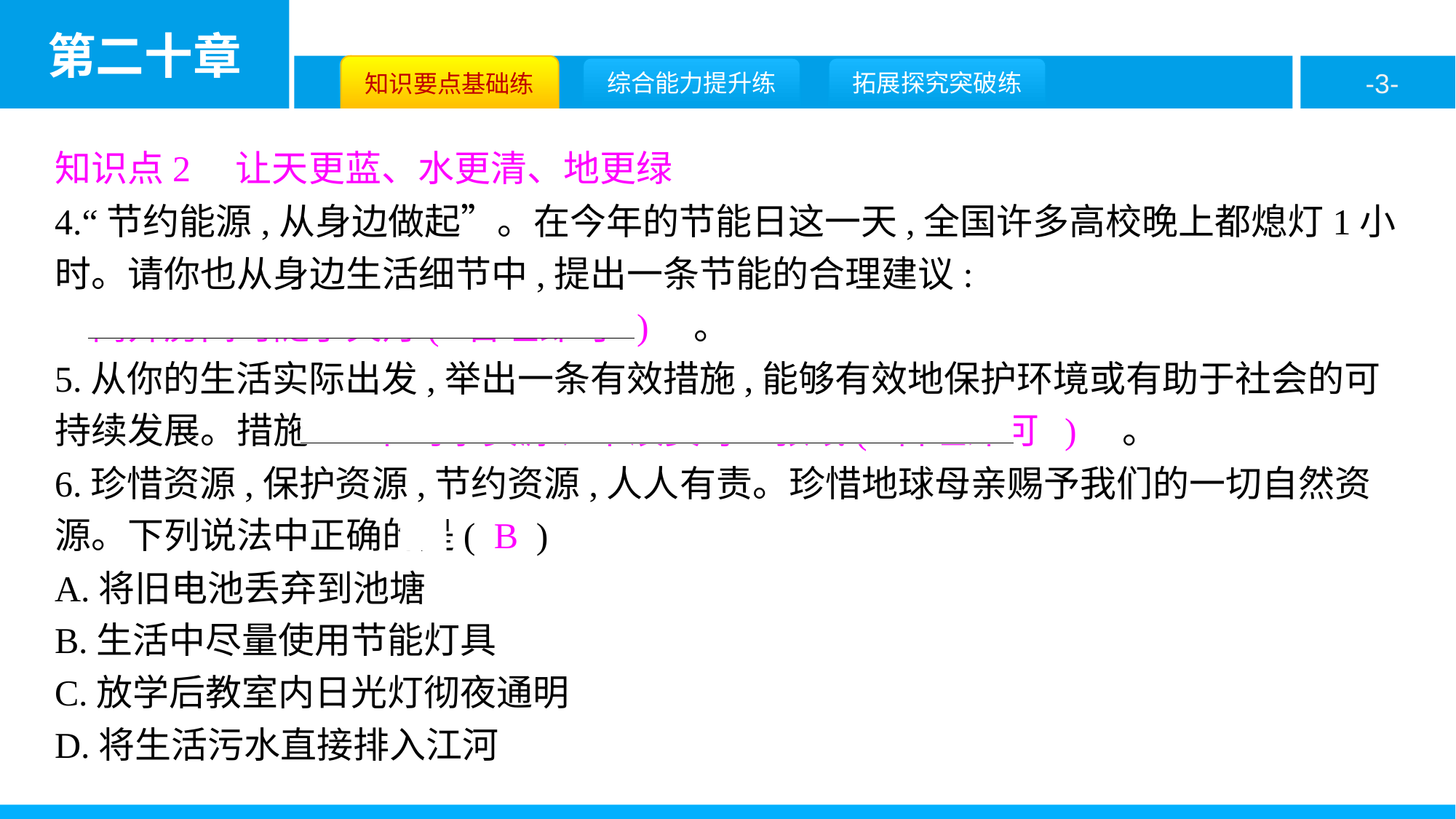

知识点2　让天更蓝、水更清、地更绿
4.“节约能源,从身边做起”。在今年的节能日这一天,全国许多高校晚上都熄灯1小时。请你也从身边生活细节中,提出一条节能的合理建议:
　离开房间时随手关灯(  合理即可  )　。
5.从你的生活实际出发,举出一条有效措施,能够有效地保护环境或有助于社会的可持续发展。措施:　节约水资源、不浪费每一张纸(  合理即可  )　。
6.珍惜资源,保护资源,节约资源,人人有责。珍惜地球母亲赐予我们的一切自然资源。下列说法中正确的是(  B  )
A.将旧电池丢弃到池塘
B.生活中尽量使用节能灯具
C.放学后教室内日光灯彻夜通明
D.将生活污水直接排入江河